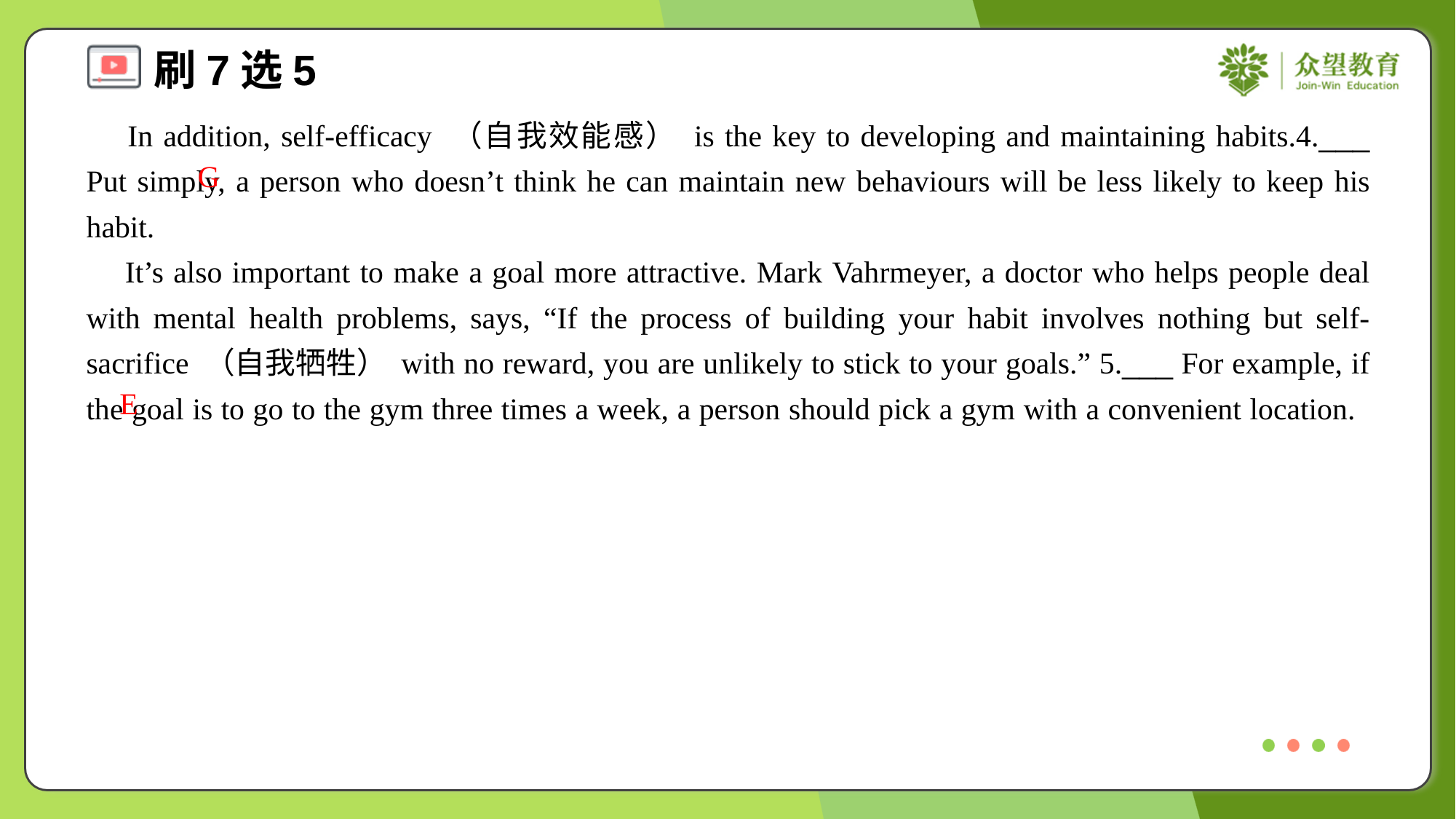

In addition, self-efficacy （自我效能感） is the key to developing and maintaining habits.4.___ Put simply, a person who doesn’t think he can maintain new behaviours will be less likely to keep his habit.
    It’s also important to make a goal more attractive. Mark Vahrmeyer, a doctor who helps people deal with mental health problems, says, “If the process of building your habit involves nothing but self-sacrifice （自我牺牲） with no reward, you are unlikely to stick to your goals.” 5.___ For example, if the goal is to go to the gym three times a week, a person should pick a gym with a convenient location.
G
E